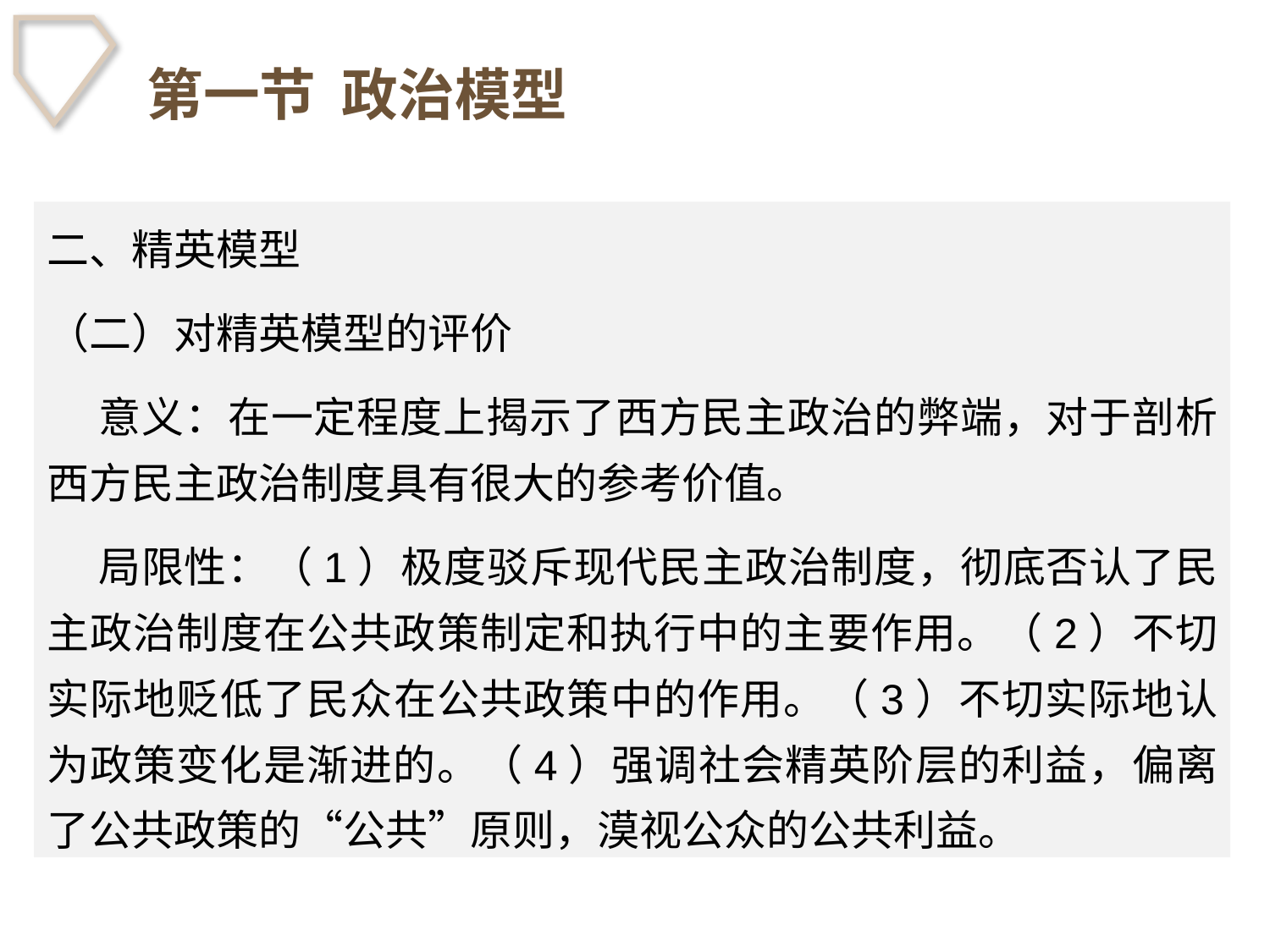

# 第一节  政治模型
二、精英模型
（二）对精英模型的评价
    意义：在一定程度上揭示了西方民主政治的弊端，对于剖析西方民主政治制度具有很大的参考价值。
    局限性：（1）极度驳斥现代民主政治制度，彻底否认了民主政治制度在公共政策制定和执行中的主要作用。（2）不切实际地贬低了民众在公共政策中的作用。（3）不切实际地认为政策变化是渐进的。（4）强调社会精英阶层的利益，偏离了公共政策的“公共”原则，漠视公众的公共利益。